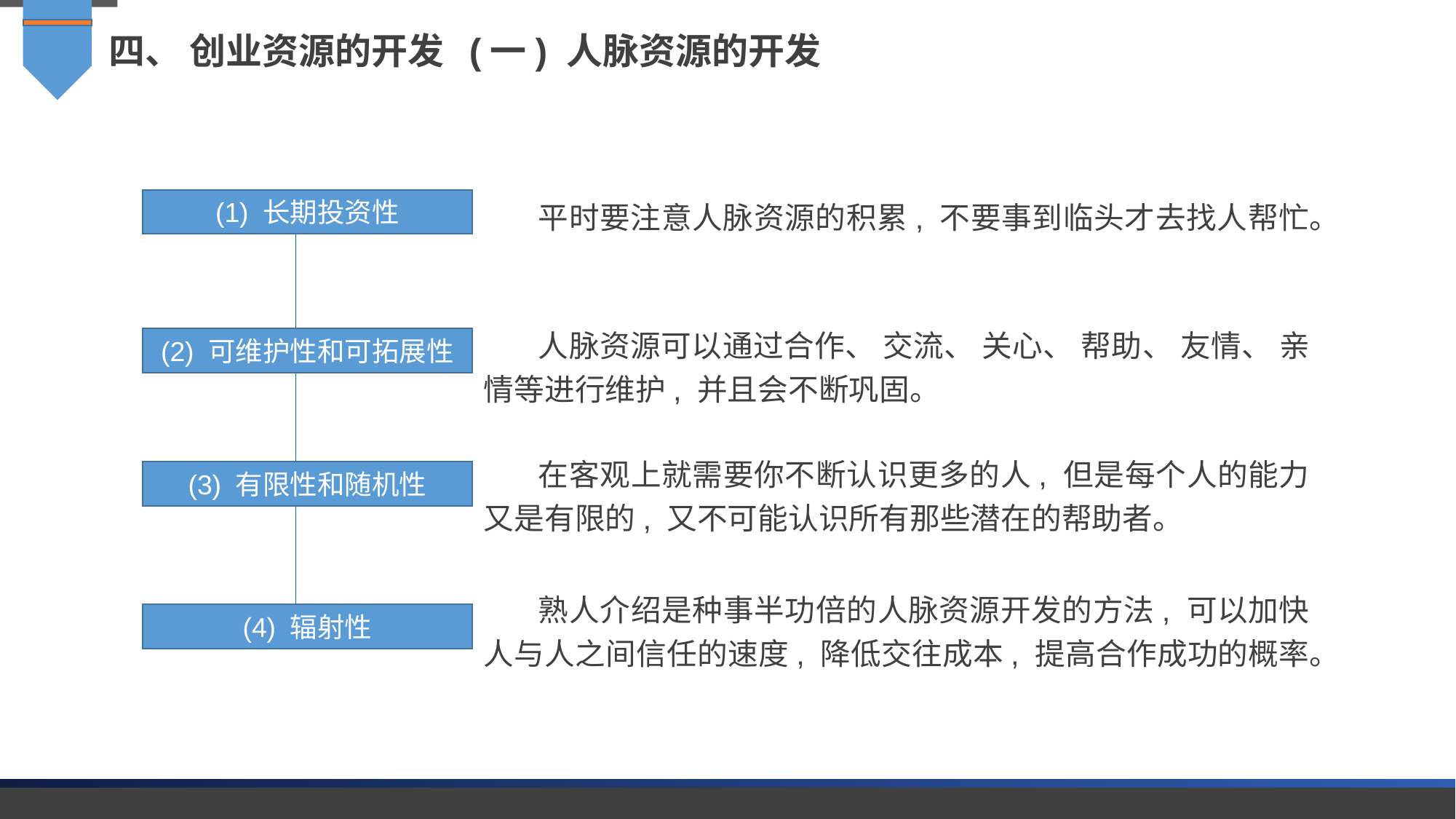

四、 创业资源的开发  (一) 人脉资源的开发
平时要注意人脉资源的积累, 不要事到临头才去找人帮忙。
(1) 长期投资性
人脉资源可以通过合作、 交流、 关心、 帮助、 友情、 亲情等进行维护, 并且会不断巩固。
(2) 可维护性和可拓展性
在客观上就需要你不断认识更多的人, 但是每个人的能力又是有限的, 又不可能认识所有那些潜在的帮助者。
(3) 有限性和随机性
熟人介绍是种事半功倍的人脉资源开发的方法, 可以加快人与人之间信任的速度, 降低交往成本, 提高合作成功的概率。
(4) 辐射性